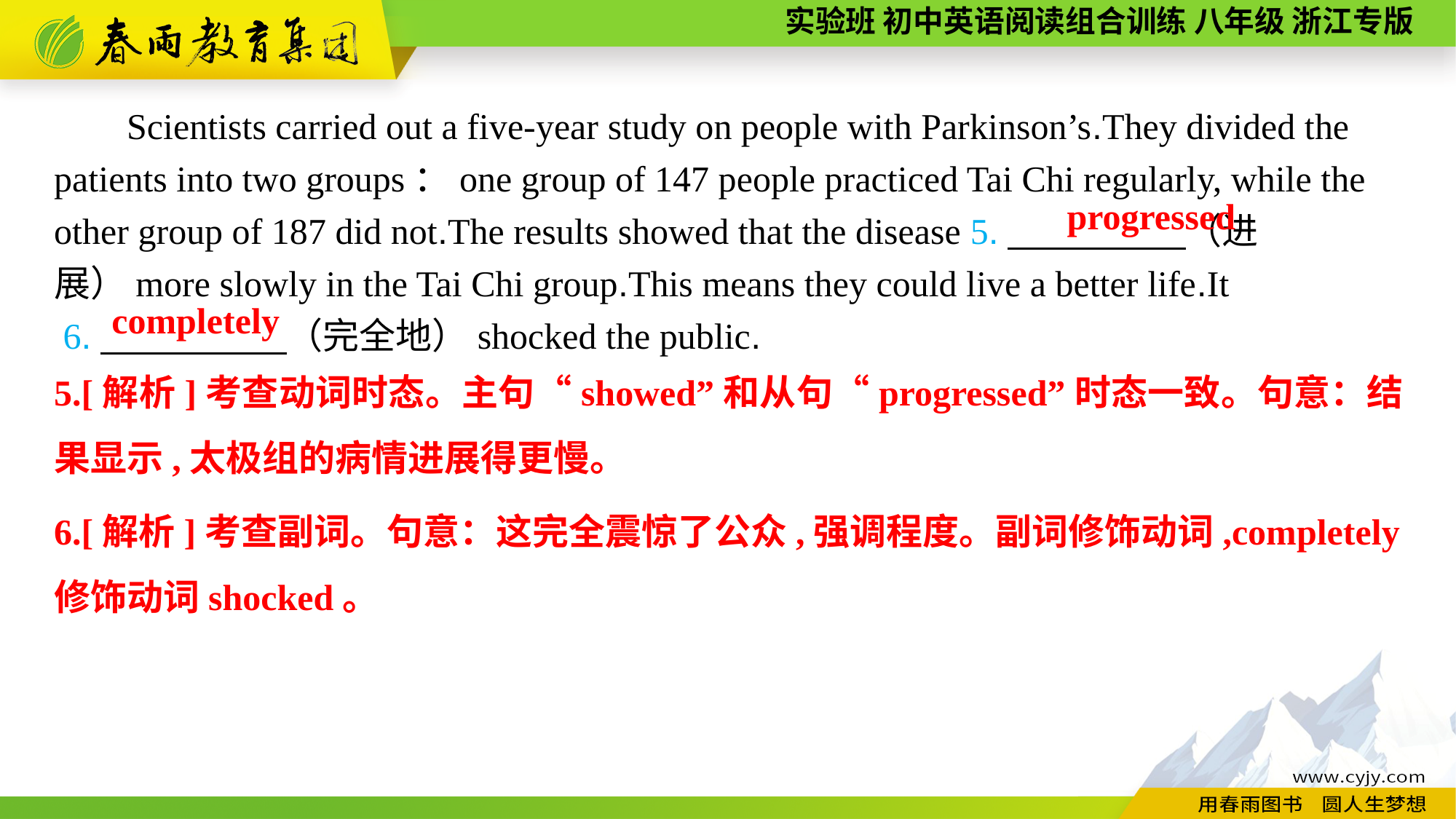

Scientists carried out a five-year study on people with Parkinson’s.They divided the patients into two groups：one group of 147 people practiced Tai Chi regularly, while the other group of 187 did not.The results showed that the disease 5.　　　    　（进展）more slowly in the Tai Chi group.This means they could live a better life.It
 6.　　　     　（完全地）shocked the public.
 progressed
completely
5.[解析]考查动词时态。主句“showed”和从句“progressed”时态一致。句意：结果显示,太极组的病情进展得更慢。
6.[解析]考查副词。句意：这完全震惊了公众,强调程度。副词修饰动词,completely修饰动词shocked。